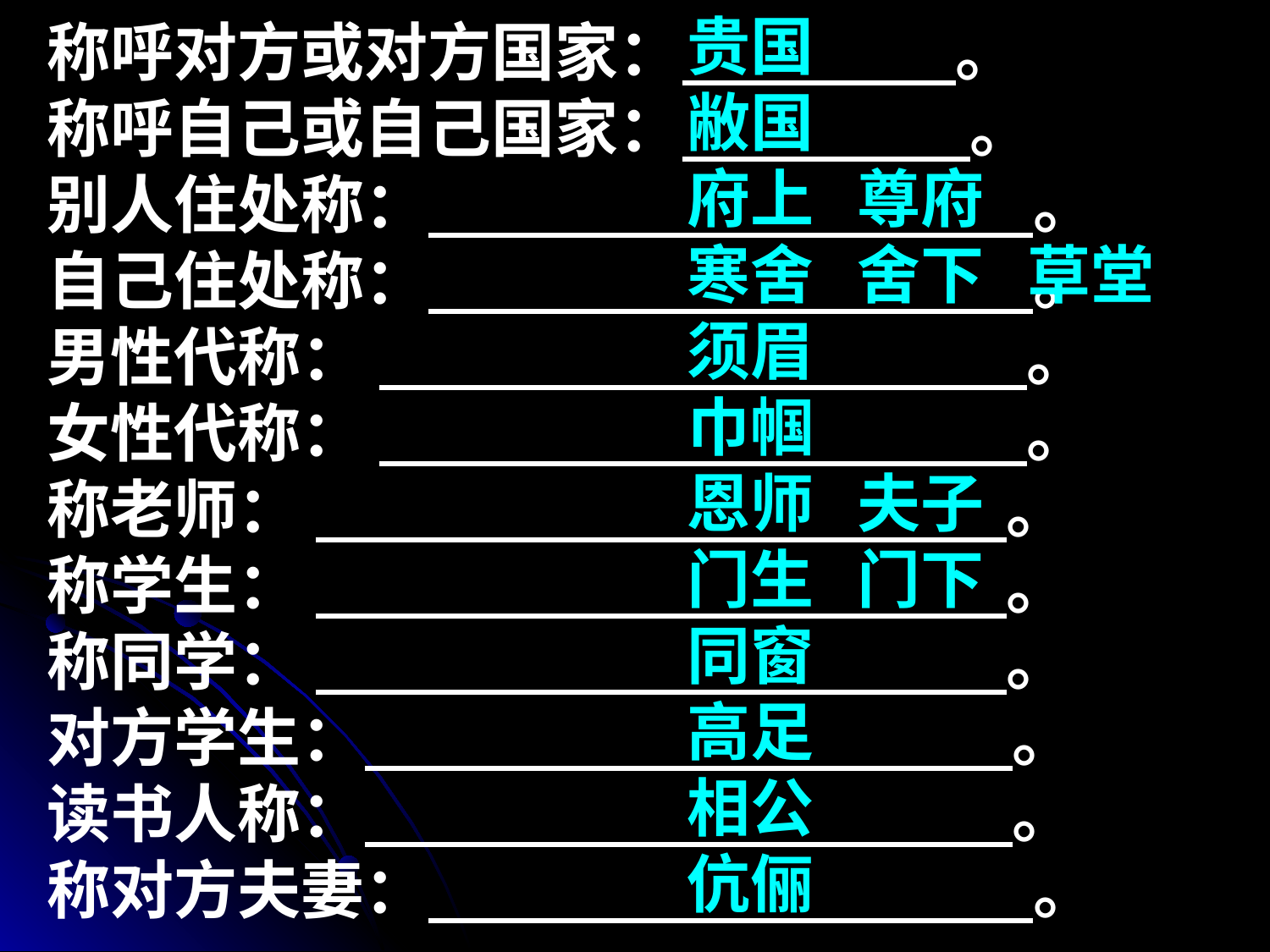

贵国
敝国
府上   尊府
寒舍   舍下   草堂
须眉
巾帼
恩师   夫子
门生   门下
同窗
高足
相公
伉俪
称呼对方或对方国家：                   。
称呼自己或自己国家：                    。
别人住处称：                                          。
自己住处称：                                          。
男性代称：                                              。
女性代称：                                              。
称老师：                                                 。
称学生：                                                 。
称同学：                                                 。
对方学生：                                             。
读书人称：                                             。
称对方夫妻：                                          。